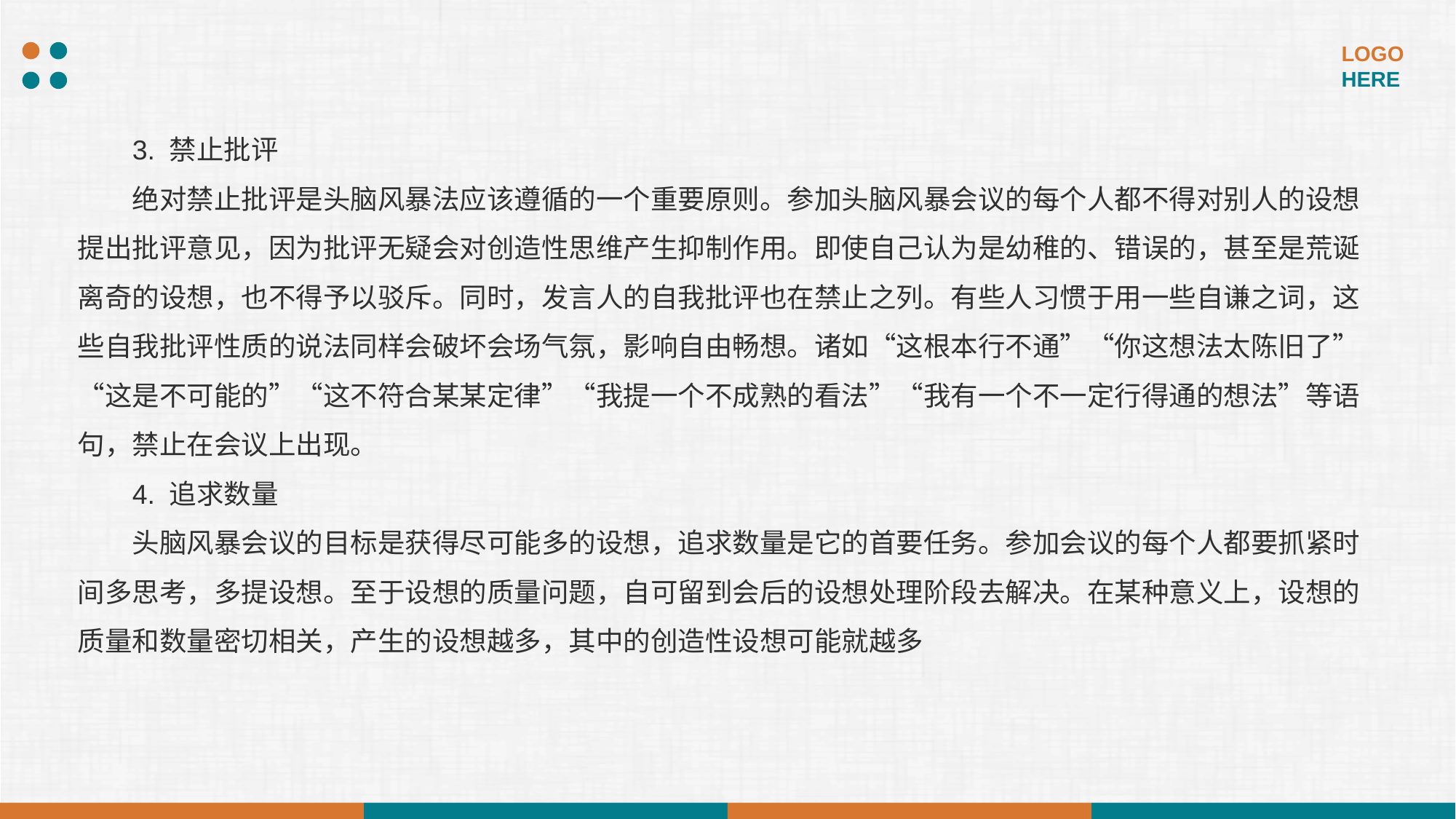

3. 禁止批评
绝对禁止批评是头脑风暴法应该遵循的一个重要原则。参加头脑风暴会议的每个人都不得对别人的设想提出批评意见，因为批评无疑会对创造性思维产生抑制作用。即使自己认为是幼稚的、错误的，甚至是荒诞离奇的设想，也不得予以驳斥。同时，发言人的自我批评也在禁止之列。有些人习惯于用一些自谦之词，这些自我批评性质的说法同样会破坏会场气氛，影响自由畅想。诸如“这根本行不通”“你这想法太陈旧了”“这是不可能的”“这不符合某某定律”“我提一个不成熟的看法”“我有一个不一定行得通的想法”等语句，禁止在会议上出现。
4. 追求数量
头脑风暴会议的目标是获得尽可能多的设想，追求数量是它的首要任务。参加会议的每个人都要抓紧时间多思考，多提设想。至于设想的质量问题，自可留到会后的设想处理阶段去解决。在某种意义上，设想的质量和数量密切相关，产生的设想越多，其中的创造性设想可能就越多